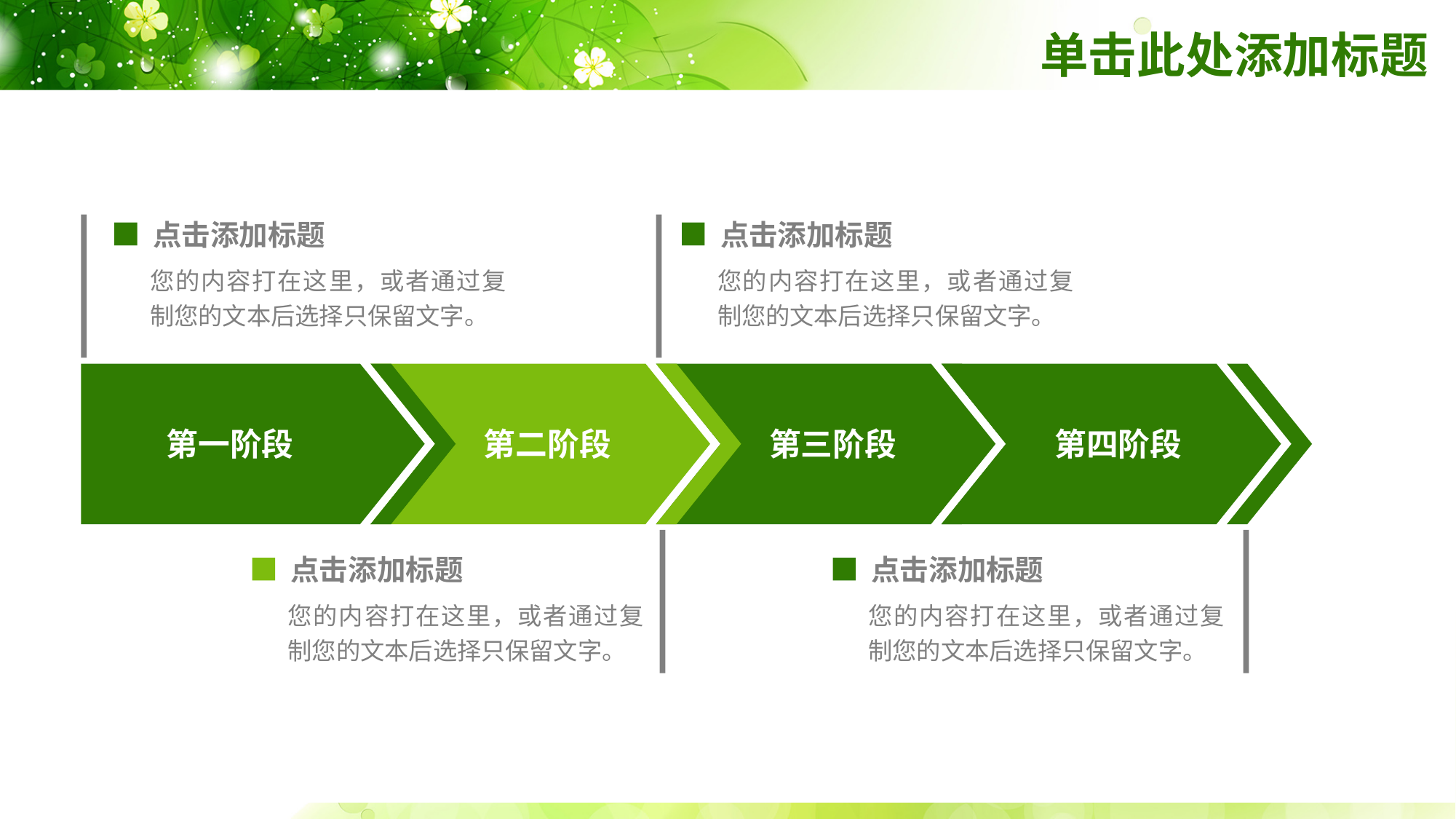

# 单击此处添加标题
点击添加标题
点击添加标题

您的内容打在这里，或者通过复制您的文本后选择只保留文字。
您的内容打在这里，或者通过复制您的文本后选择只保留文字。

第一阶段
第二阶段
第三阶段
第四阶段

点击添加标题
点击添加标题

您的内容打在这里，或者通过复制您的文本后选择只保留文字。
您的内容打在这里，或者通过复制您的文本后选择只保留文字。